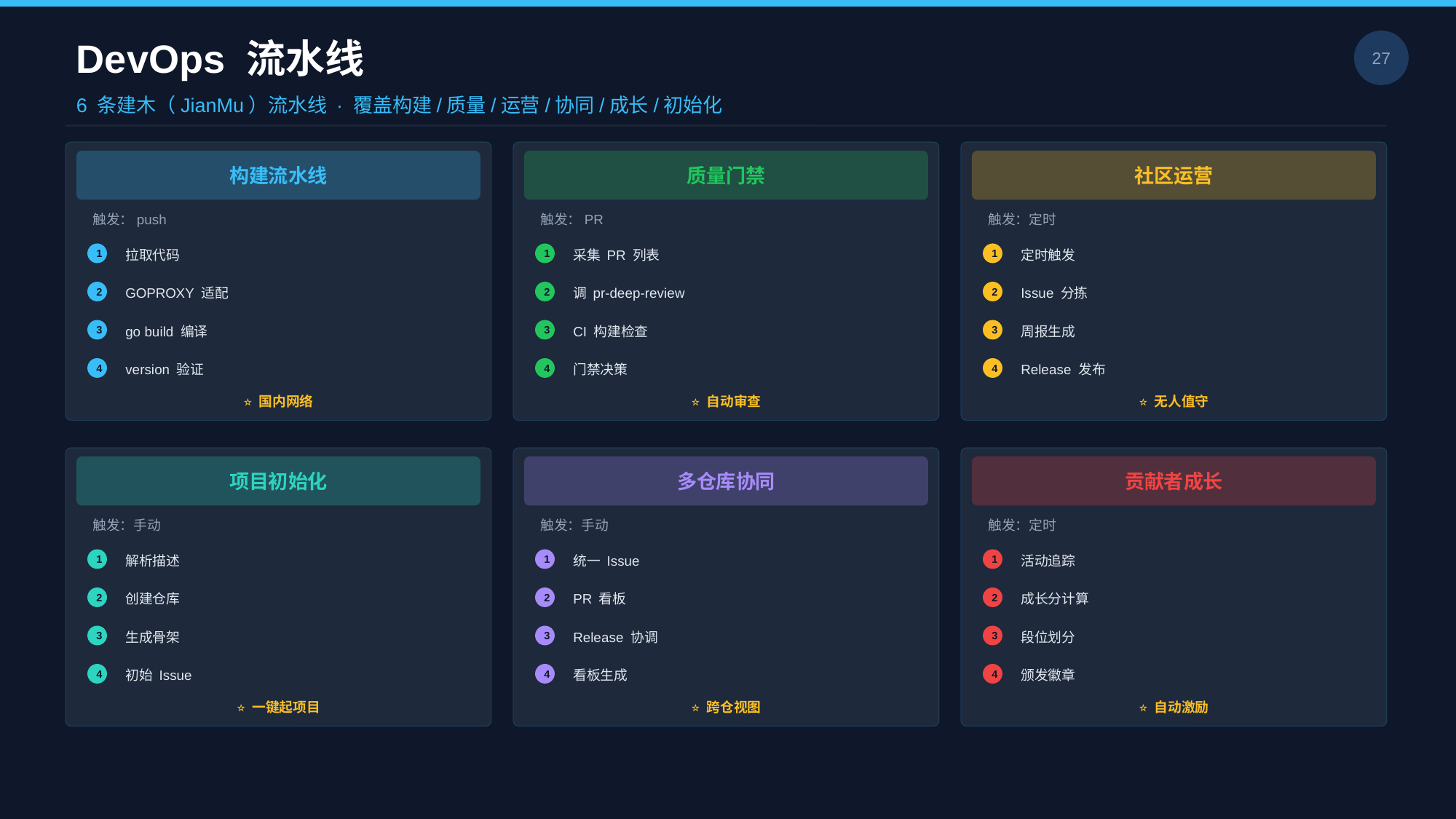

DevOps 流水线

27
6 条建木（JianMu）流水线 · 覆盖构建/质量/运营/协同/成长/初始化

构建流水线

质量门禁

社区运营
触发：push
触发：PR
触发：定时
拉取代码
采集 PR 列表
定时触发

1

1

1
GOPROXY 适配
调 pr-deep-review
Issue 分拣

2

2

2
go build 编译
CI 构建检查
周报生成

3

3

3
version 验证
门禁决策
Release 发布

4

4

4
⭐ 国内网络
⭐ 自动审查
⭐ 无人值守

项目初始化

多仓库协同

贡献者成长
触发：手动
触发：手动
触发：定时
解析描述
统一 Issue
活动追踪

1

1

1
创建仓库
PR 看板
成长分计算

2

2

2
生成骨架
Release 协调
段位划分

3

3

3
初始 Issue
看板生成
颁发徽章

4

4

4
⭐ 一键起项目
⭐ 跨仓视图
⭐ 自动激励